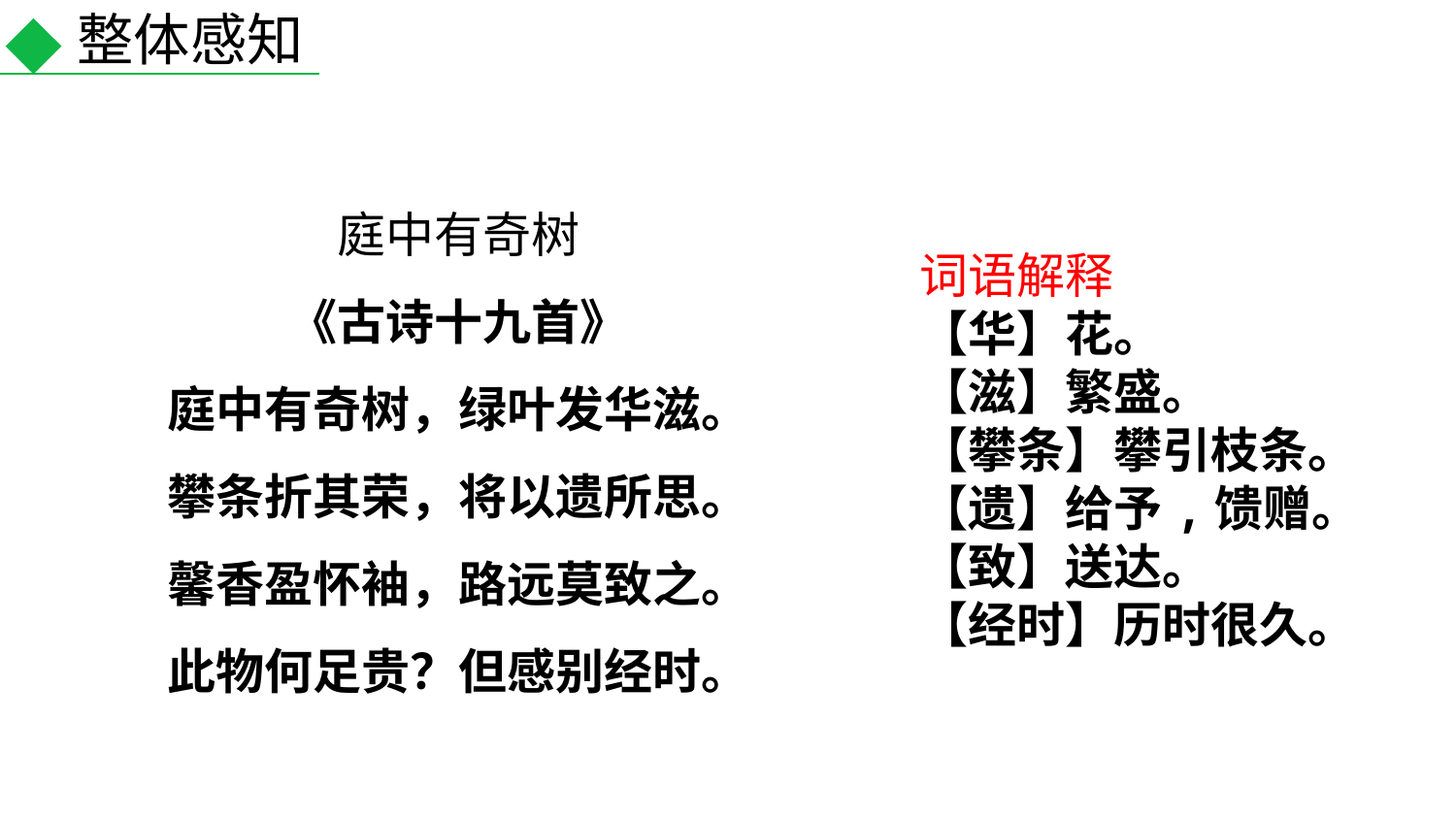

整体感知

https://www.ypppt.com/
庭中有奇树
《古诗十九首》
庭中有奇树，绿叶发华滋。
攀条折其荣，将以遗所思。
馨香盈怀袖，路远莫致之。
此物何足贵？但感别经时。
词语解释
【华】花。
【滋】繁盛。
【攀条】攀引枝条。
【遗】给予,馈赠。
【致】送达。
【经时】历时很久。